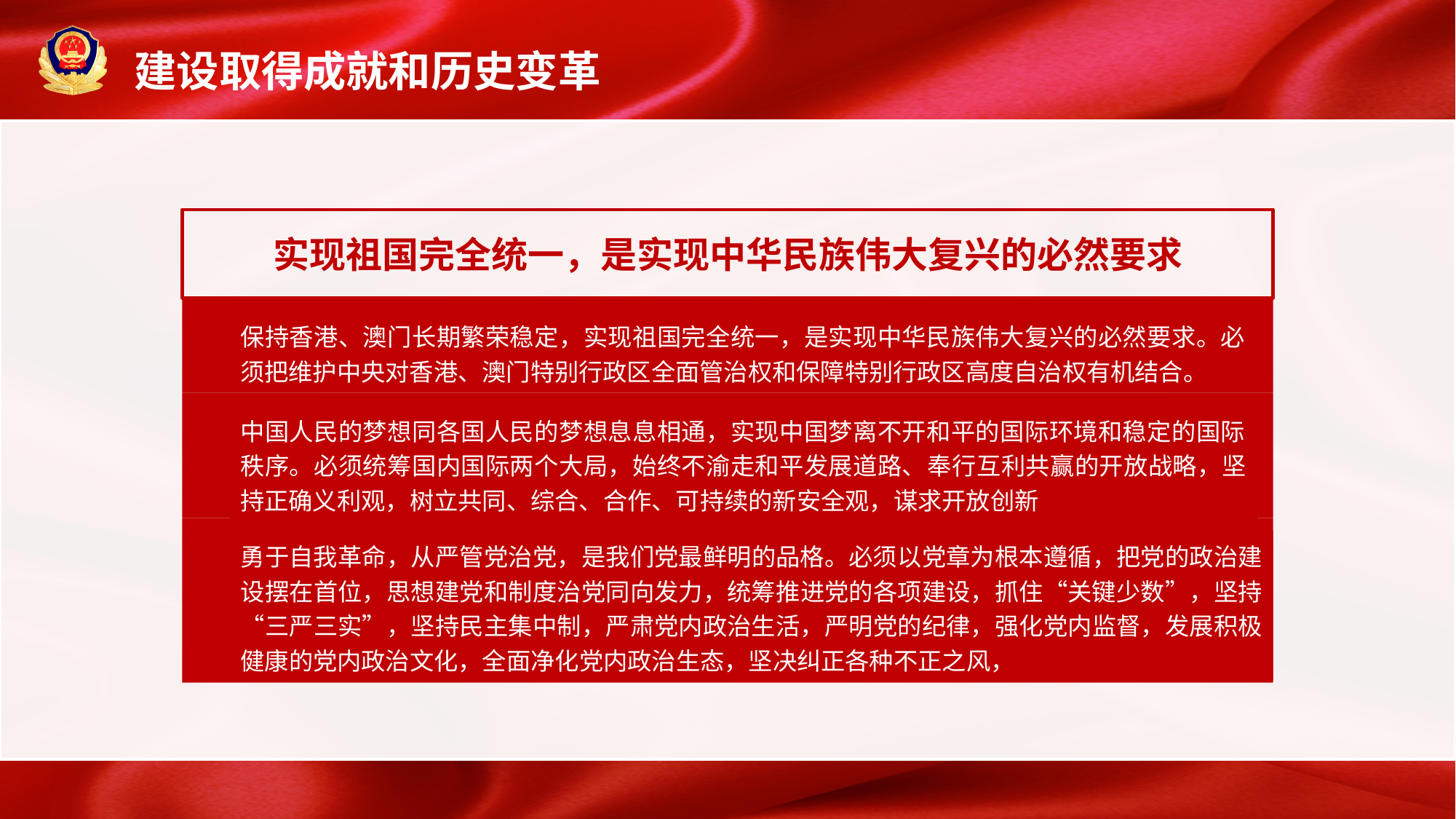

建设取得成就和历史变革
实现祖国完全统一，是实现中华民族伟大复兴的必然要求

保持香港、澳门长期繁荣稳定，实现祖国完全统一，是实现中华民族伟大复兴的必然要求。必须把维护中央对香港、澳门特别行政区全面管治权和保障特别行政区高度自治权有机结合。

中国人民的梦想同各国人民的梦想息息相通，实现中国梦离不开和平的国际环境和稳定的国际秩序。必须统筹国内国际两个大局，始终不渝走和平发展道路、奉行互利共赢的开放战略，坚持正确义利观，树立共同、综合、合作、可持续的新安全观，谋求开放创新

勇于自我革命，从严管党治党，是我们党最鲜明的品格。必须以党章为根本遵循，把党的政治建设摆在首位，思想建党和制度治党同向发力，统筹推进党的各项建设，抓住“关键少数”，坚持“三严三实”，坚持民主集中制，严肃党内政治生活，严明党的纪律，强化党内监督，发展积极健康的党内政治文化，全面净化党内政治生态，坚决纠正各种不正之风，